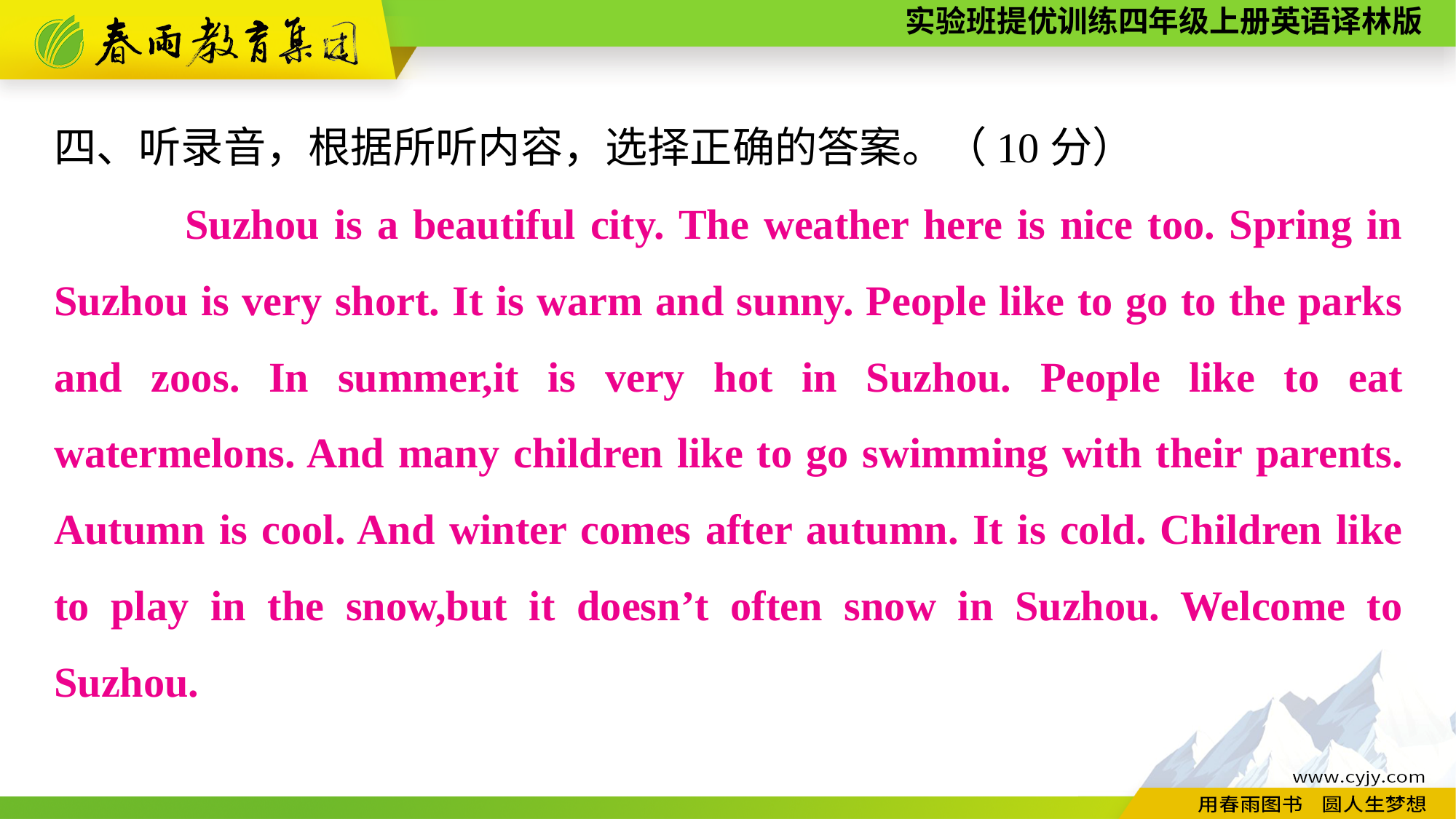

四、听录音，根据所听内容，选择正确的答案。（10分）
 　　Suzhou is a beautiful city. The weather here is nice too. Spring in Suzhou is very short. It is warm and sunny. People like to go to the parks and zoos. In summer,it is very hot in Suzhou. People like to eat watermelons. And many children like to go swimming with their parents. Autumn is cool. And winter comes after autumn. It is cold. Children like to play in the snow,but it doesn’t often snow in Suzhou. Welcome to Suzhou.